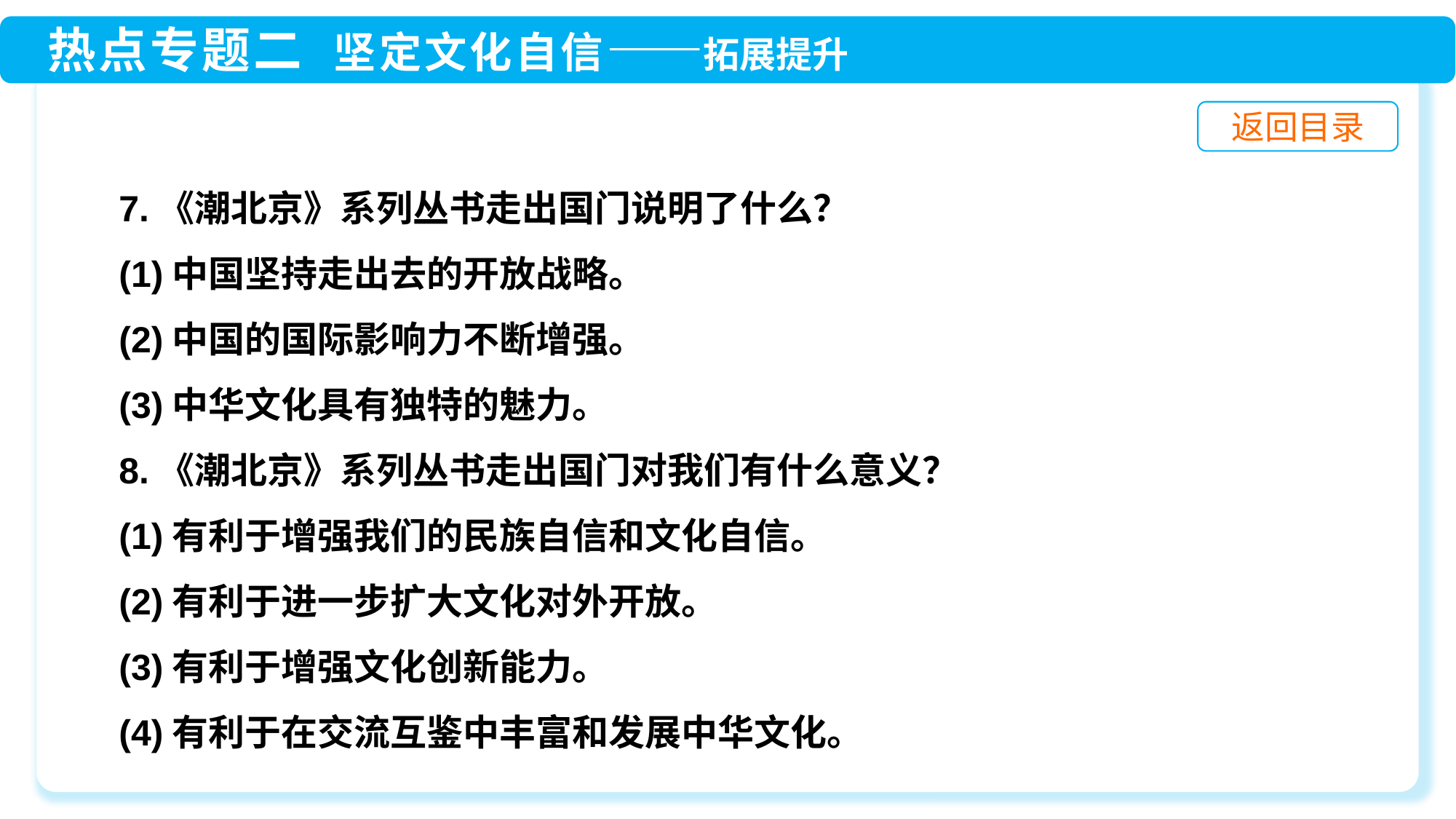

7.《潮北京》系列丛书走出国门说明了什么？
(1)中国坚持走出去的开放战略。
(2)中国的国际影响力不断增强。
(3)中华文化具有独特的魅力。
8.《潮北京》系列丛书走出国门对我们有什么意义？
(1)有利于增强我们的民族自信和文化自信。
(2)有利于进一步扩大文化对外开放。
(3)有利于增强文化创新能力。
(4)有利于在交流互鉴中丰富和发展中华文化。